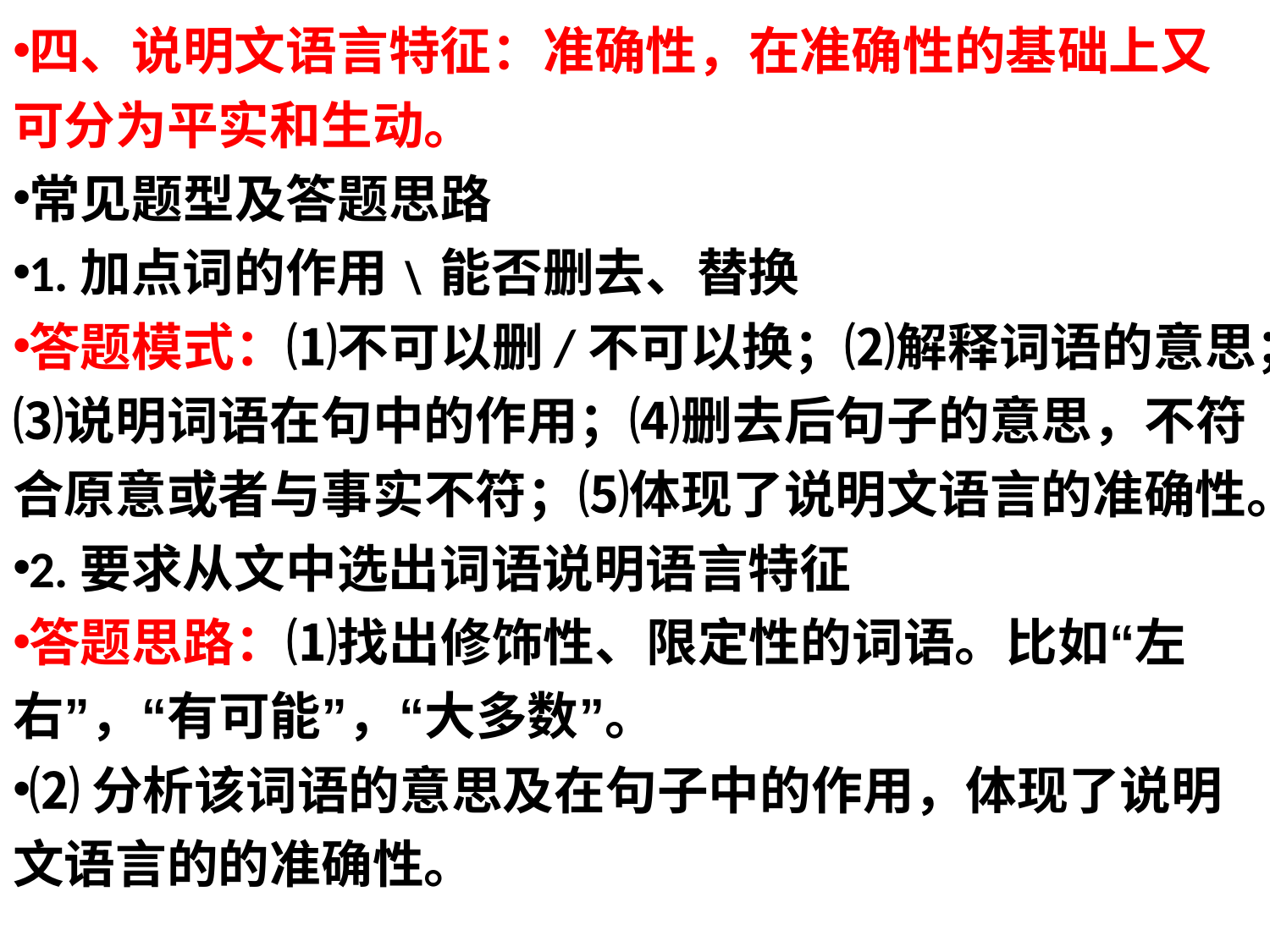

四、说明文语言特征：准确性，在准确性的基础上又可分为平实和生动。
常见题型及答题思路
1.加点词的作用﹨能否删去、替换
答题模式：⑴不可以删/不可以换；⑵解释词语的意思；⑶说明词语在句中的作用；⑷删去后句子的意思，不符合原意或者与事实不符；⑸体现了说明文语言的准确性。
2.要求从文中选出词语说明语言特征
答题思路：⑴找出修饰性、限定性的词语。比如“左右”，“有可能”，“大多数”。
⑵分析该词语的意思及在句子中的作用，体现了说明文语言的的准确性。

#